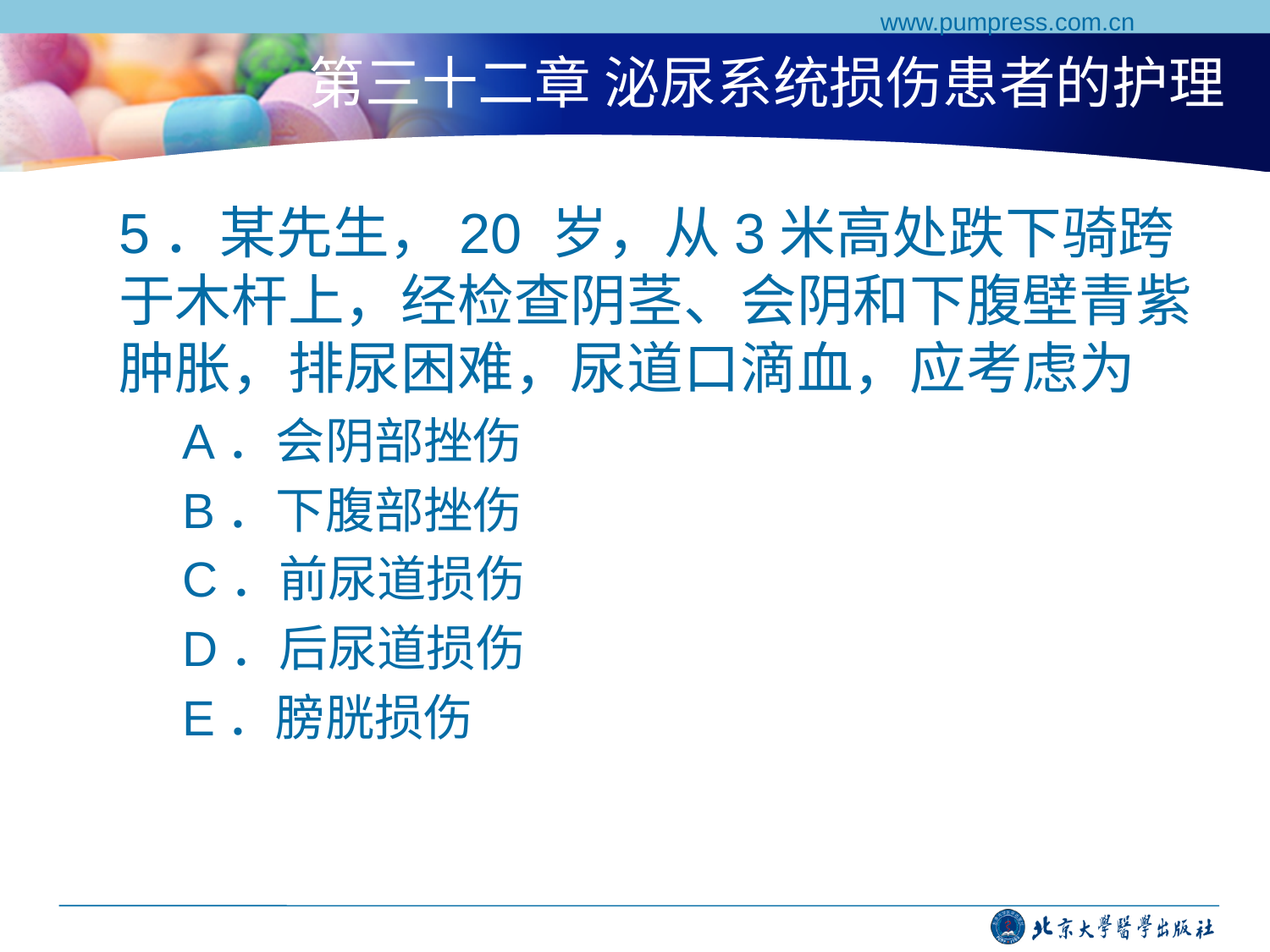

www.pumpress.com.cn
# 第三十二章 泌尿系统损伤患者的护理
5．某先生，20 岁，从3米高处跌下骑跨于木杆上，经检查阴茎、会阴和下腹壁青紫肿胀，排尿困难，尿道口滴血，应考虑为
A．会阴部挫伤
B．下腹部挫伤
C．前尿道损伤
D．后尿道损伤
E．膀胱损伤